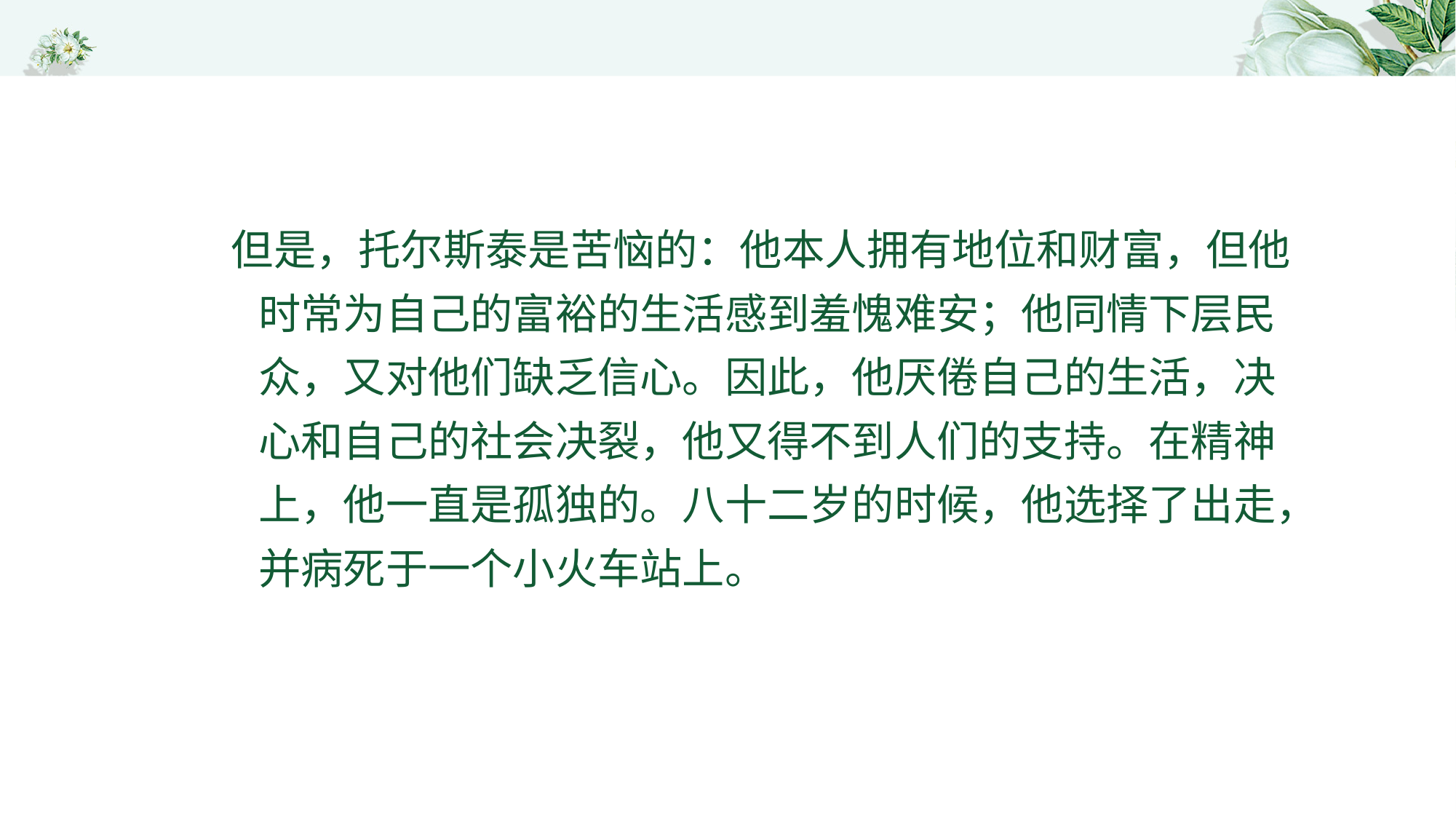

但是，托尔斯泰是苦恼的：他本人拥有地位和财富，但他时常为自己的富裕的生活感到羞愧难安；他同情下层民众，又对他们缺乏信心。因此，他厌倦自己的生活，决心和自己的社会决裂，他又得不到人们的支持。在精神上，他一直是孤独的。八十二岁的时候，他选择了出走，并病死于一个小火车站上。